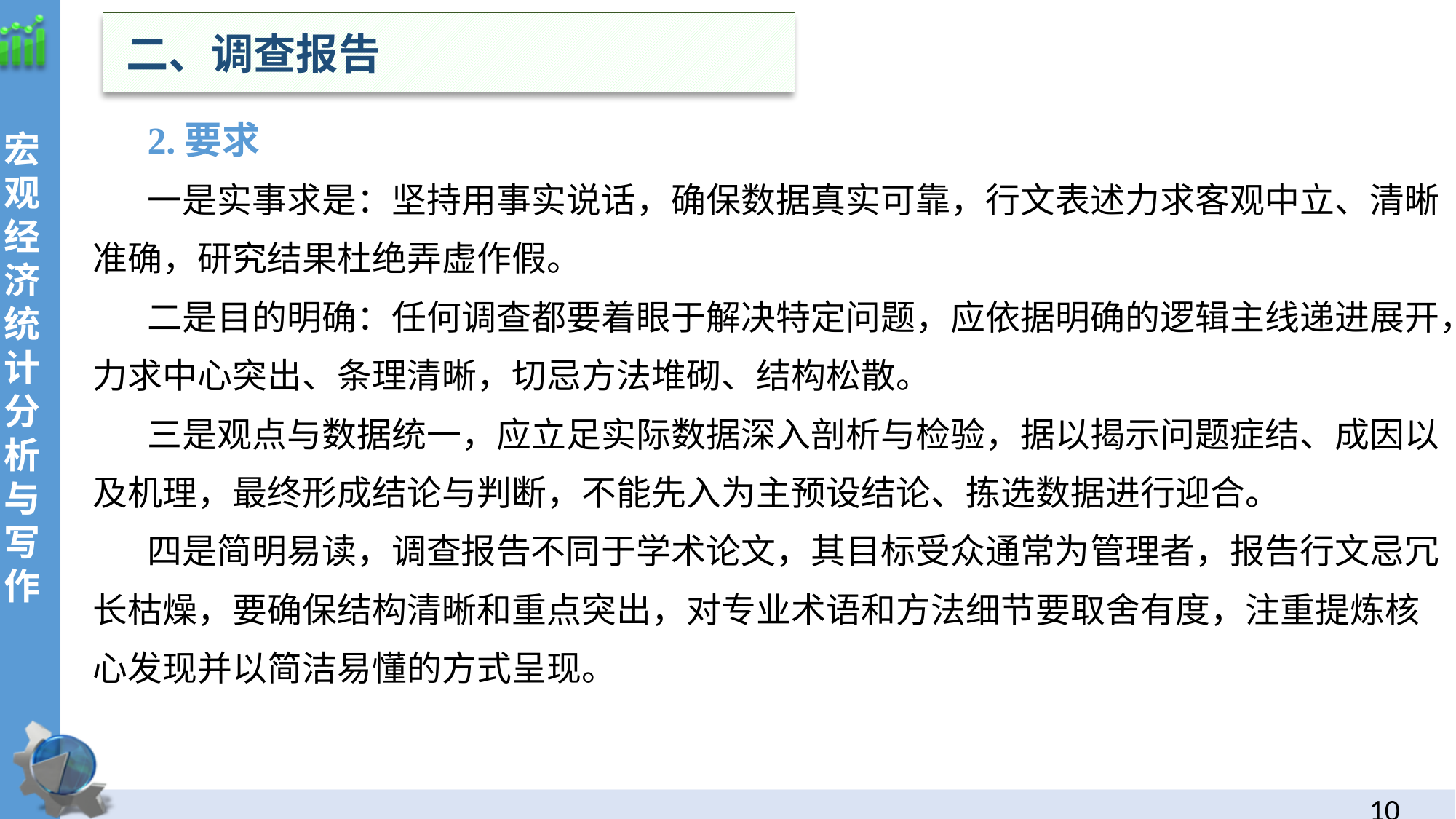

二、调查报告
2.要求
一是实事求是：坚持用事实说话，确保数据真实可靠，行文表述力求客观中立、清晰准确，研究结果杜绝弄虚作假。
二是目的明确：任何调查都要着眼于解决特定问题，应依据明确的逻辑主线递进展开，力求中心突出、条理清晰，切忌方法堆砌、结构松散。
三是观点与数据统一，应立足实际数据深入剖析与检验，据以揭示问题症结、成因以及机理，最终形成结论与判断，不能先入为主预设结论、拣选数据进行迎合。
四是简明易读，调查报告不同于学术论文，其目标受众通常为管理者，报告行文忌冗长枯燥，要确保结构清晰和重点突出，对专业术语和方法细节要取舍有度，注重提炼核心发现并以简洁易懂的方式呈现。
10